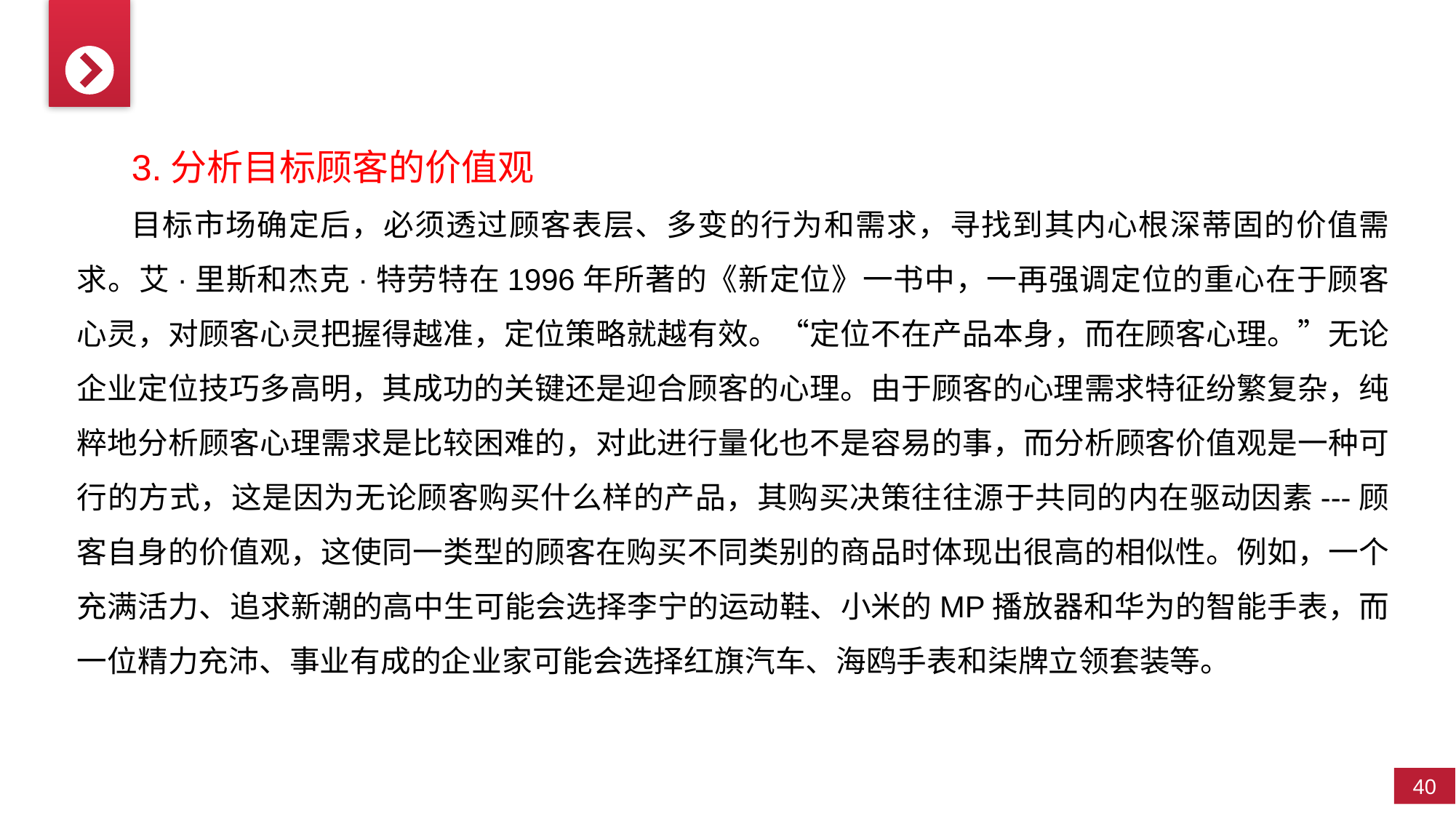

3.分析目标顾客的价值观
目标市场确定后，必须透过顾客表层、多变的行为和需求，寻找到其内心根深蒂固的价值需求。艾·里斯和杰克·特劳特在1996年所著的《新定位》一书中，一再强调定位的重心在于顾客心灵，对顾客心灵把握得越准，定位策略就越有效。“定位不在产品本身，而在顾客心理。”无论企业定位技巧多高明，其成功的关键还是迎合顾客的心理。由于顾客的心理需求特征纷繁复杂，纯粹地分析顾客心理需求是比较困难的，对此进行量化也不是容易的事，而分析顾客价值观是一种可行的方式，这是因为无论顾客购买什么样的产品，其购买决策往往源于共同的内在驱动因素---顾客自身的价值观，这使同一类型的顾客在购买不同类别的商品时体现出很高的相似性。例如，一个充满活力、追求新潮的高中生可能会选择李宁的运动鞋、小米的MP播放器和华为的智能手表，而一位精力充沛、事业有成的企业家可能会选择红旗汽车、海鸥手表和柒牌立领套装等。